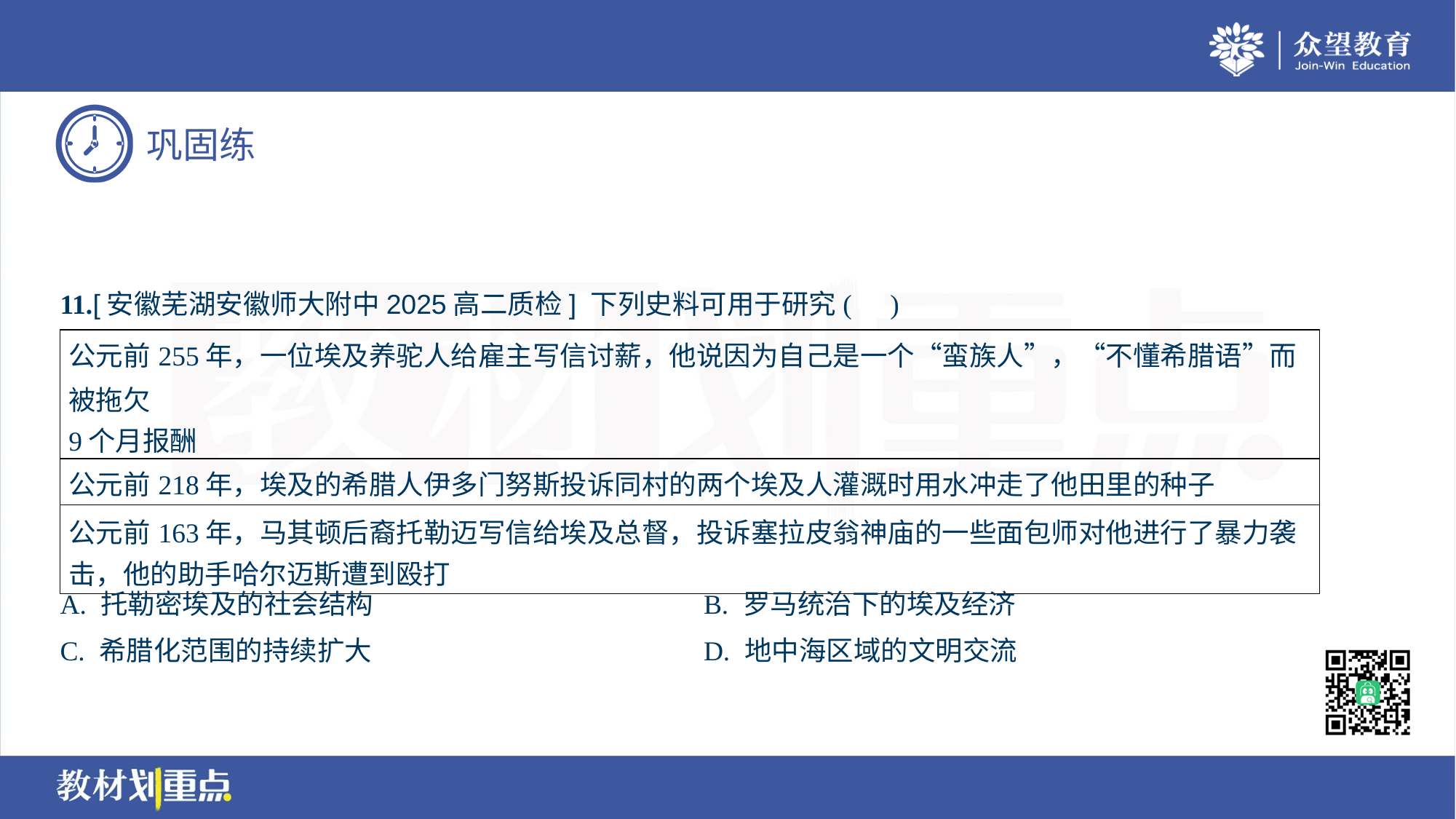

11.[安徽芜湖安徽师大附中2025高二质检] 下列史料可用于研究(     )
| 公元前255年，一位埃及养驼人给雇主写信讨薪，他说因为自己是一个“蛮族人”，“不懂希腊语”而被拖欠 9个月报酬 |
| --- |
| 公元前218年，埃及的希腊人伊多门努斯投诉同村的两个埃及人灌溉时用水冲走了他田里的种子 |
| 公元前163年，马其顿后裔托勒迈写信给埃及总督，投诉塞拉皮翁神庙的一些面包师对他进行了暴力袭 击，他的助手哈尔迈斯遭到殴打 |
A. 托勒密埃及的社会结构	B. 罗马统治下的埃及经济
C. 希腊化范围的持续扩大	D. 地中海区域的文明交流